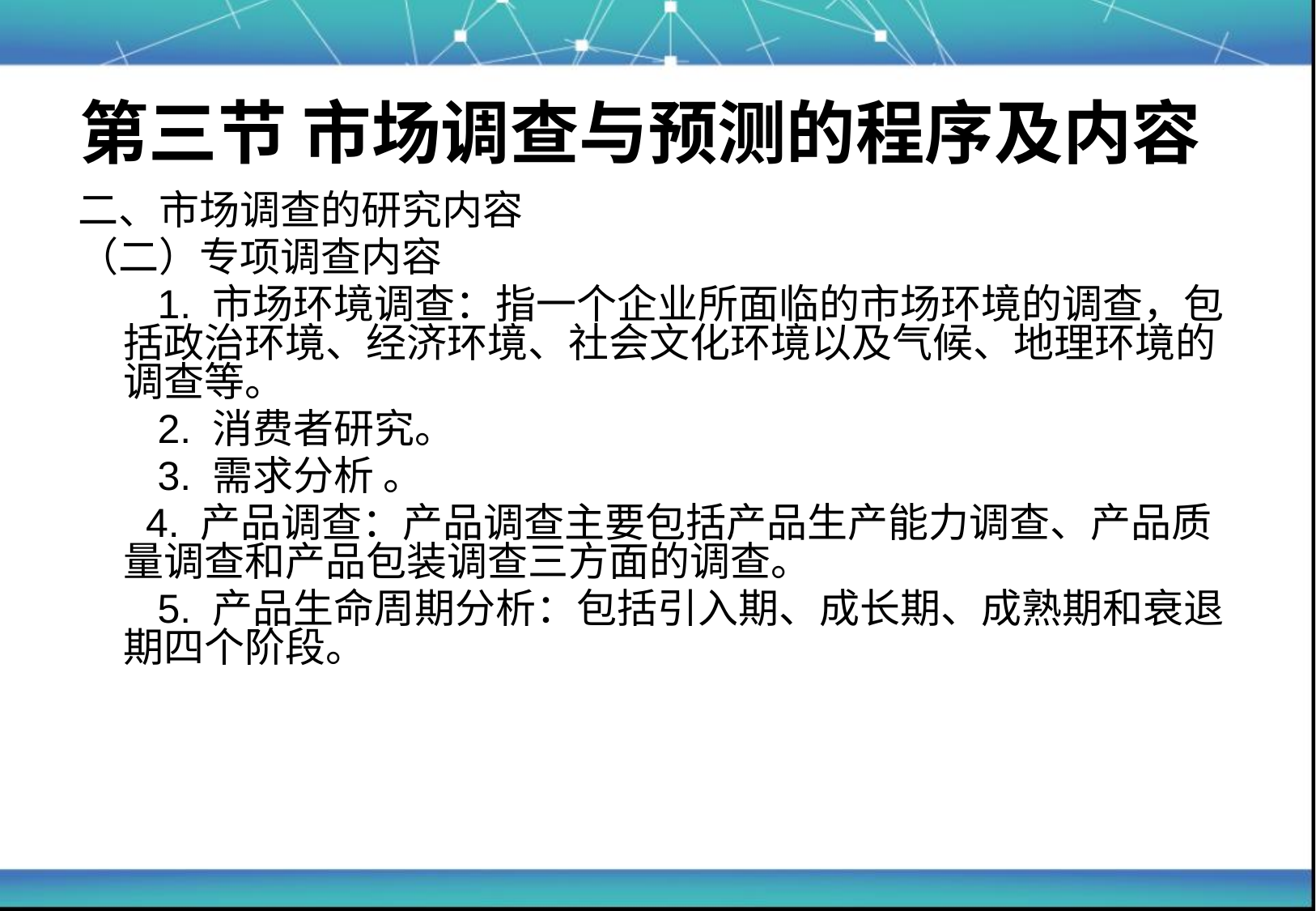

# 第三节 市场调查与预测的程序及内容
二、市场调查的研究内容
（二）专项调查内容
	   1. 市场环境调查：指一个企业所面临的市场环境的调查，包括政治环境、经济环境、社会文化环境以及气候、地理环境的调查等。
	   2. 消费者研究。
   	   3. 需求分析 。
      4. 产品调查：产品调查主要包括产品生产能力调查、产品质量调查和产品包装调查三方面的调查。
	   5. 产品生命周期分析：包括引入期、成长期、成熟期和衰退期四个阶段。